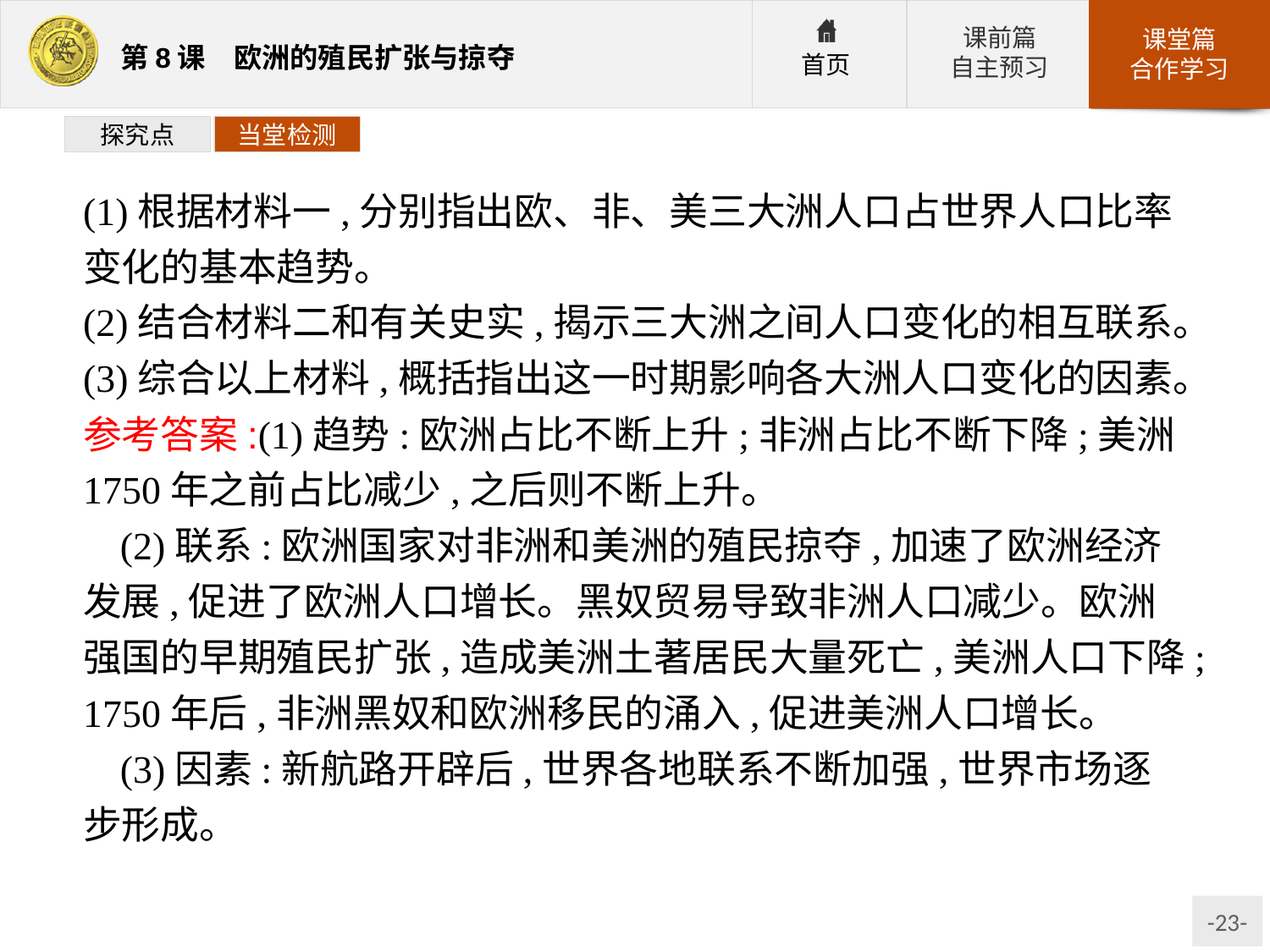

探究点
当堂检测
(1)根据材料一,分别指出欧、非、美三大洲人口占世界人口比率变化的基本趋势。
(2)结合材料二和有关史实,揭示三大洲之间人口变化的相互联系。
(3)综合以上材料,概括指出这一时期影响各大洲人口变化的因素。
参考答案:(1)趋势:欧洲占比不断上升;非洲占比不断下降;美洲1750年之前占比减少,之后则不断上升。
(2)联系:欧洲国家对非洲和美洲的殖民掠夺,加速了欧洲经济发展,促进了欧洲人口增长。黑奴贸易导致非洲人口减少。欧洲强国的早期殖民扩张,造成美洲土著居民大量死亡,美洲人口下降;1750年后,非洲黑奴和欧洲移民的涌入,促进美洲人口增长。
(3)因素:新航路开辟后,世界各地联系不断加强,世界市场逐步形成。